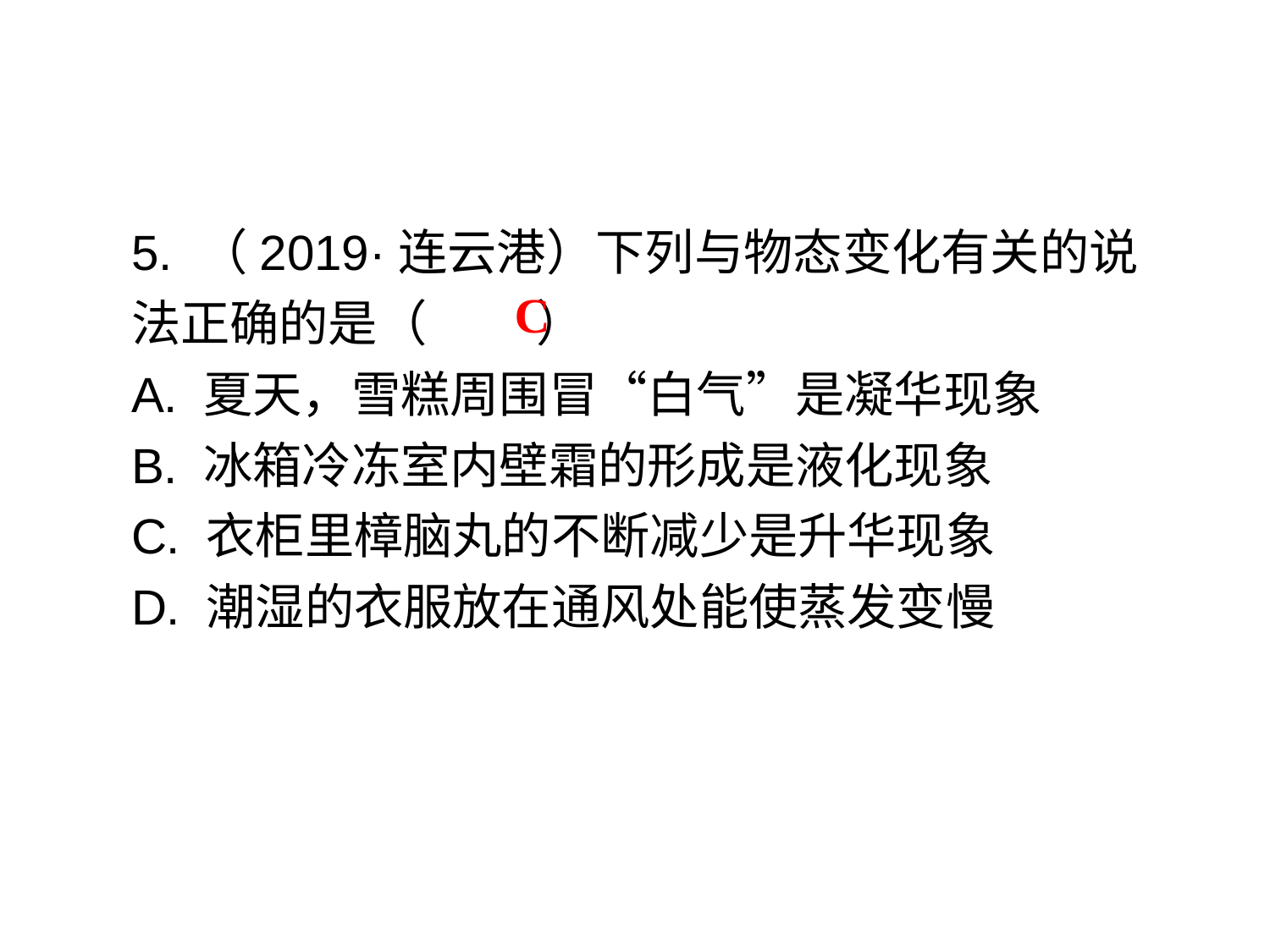

5. （2019·连云港）下列与物态变化有关的说法正确的是（　 　）
A. 夏天，雪糕周围冒“白气”是凝华现象
B. 冰箱冷冻室内壁霜的形成是液化现象
C. 衣柜里樟脑丸的不断减少是升华现象
D. 潮湿的衣服放在通风处能使蒸发变慢
C